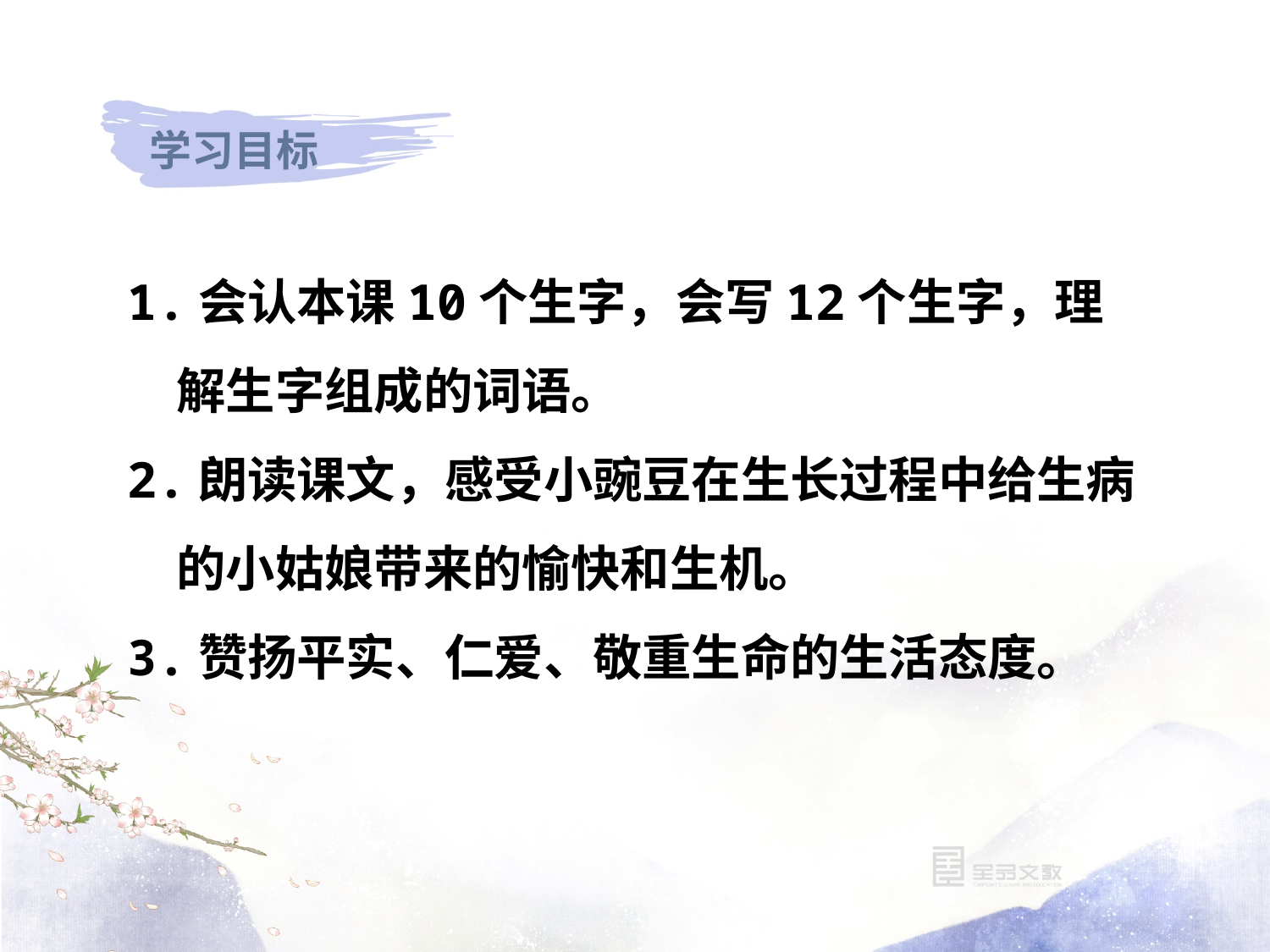

1.会认本课10个生字，会写12个生字，理解生字组成的词语。
2.朗读课文，感受小豌豆在生长过程中给生病的小姑娘带来的愉快和生机。
3.赞扬平实、仁爱、敬重生命的生活态度。